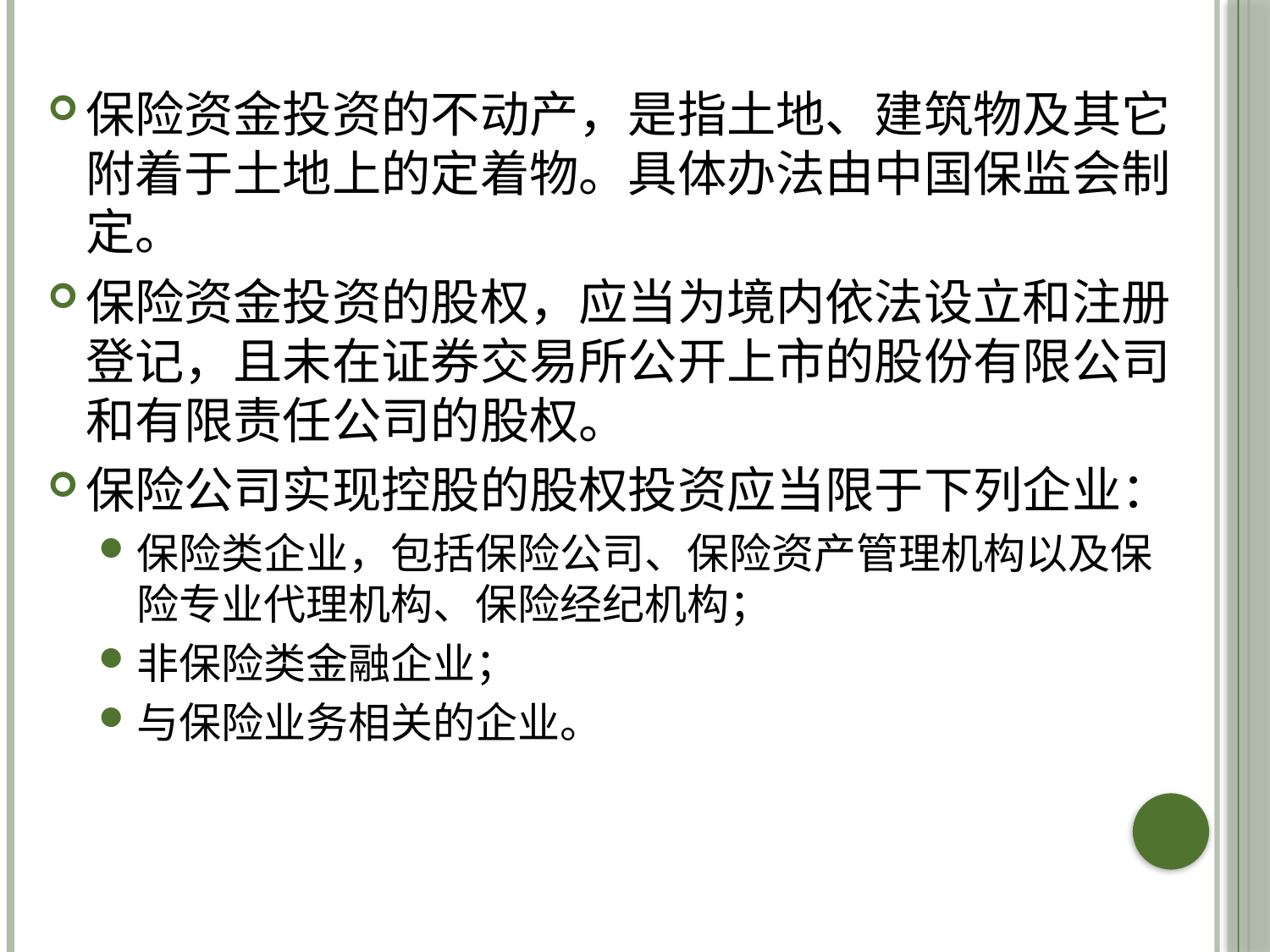

保险资金投资的不动产，是指土地、建筑物及其它附着于土地上的定着物。具体办法由中国保监会制定。
保险资金投资的股权，应当为境内依法设立和注册登记，且未在证券交易所公开上市的股份有限公司和有限责任公司的股权。
保险公司实现控股的股权投资应当限于下列企业：
保险类企业，包括保险公司、保险资产管理机构以及保险专业代理机构、保险经纪机构；
非保险类金融企业；
与保险业务相关的企业。